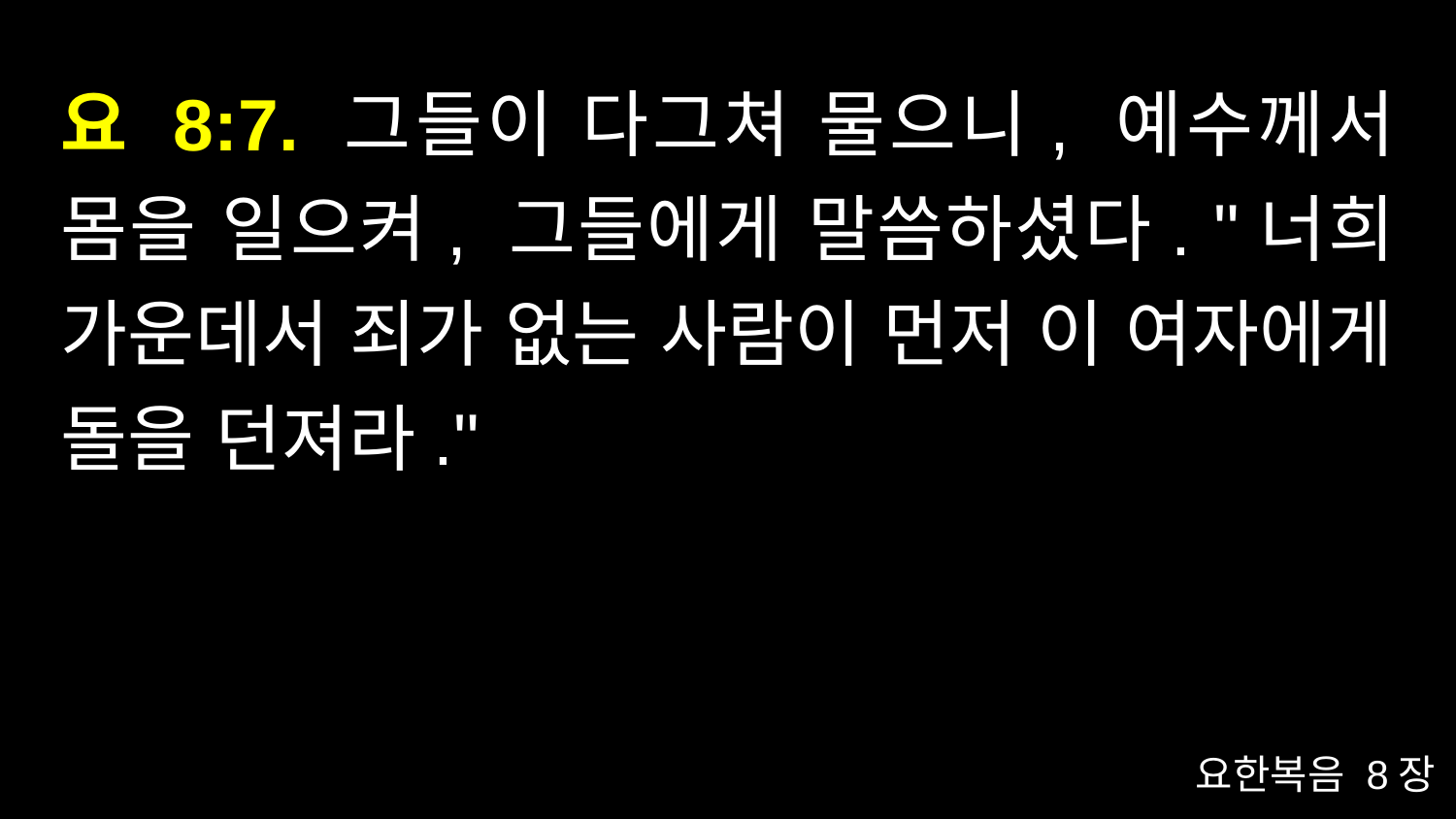

# 요 8:7. 그들이 다그쳐 물으니, 예수께서 몸을 일으켜, 그들에게 말씀하셨다. "너희 가운데서 죄가 없는 사람이 먼저 이 여자에게 돌을 던져라."
요한복음 8장